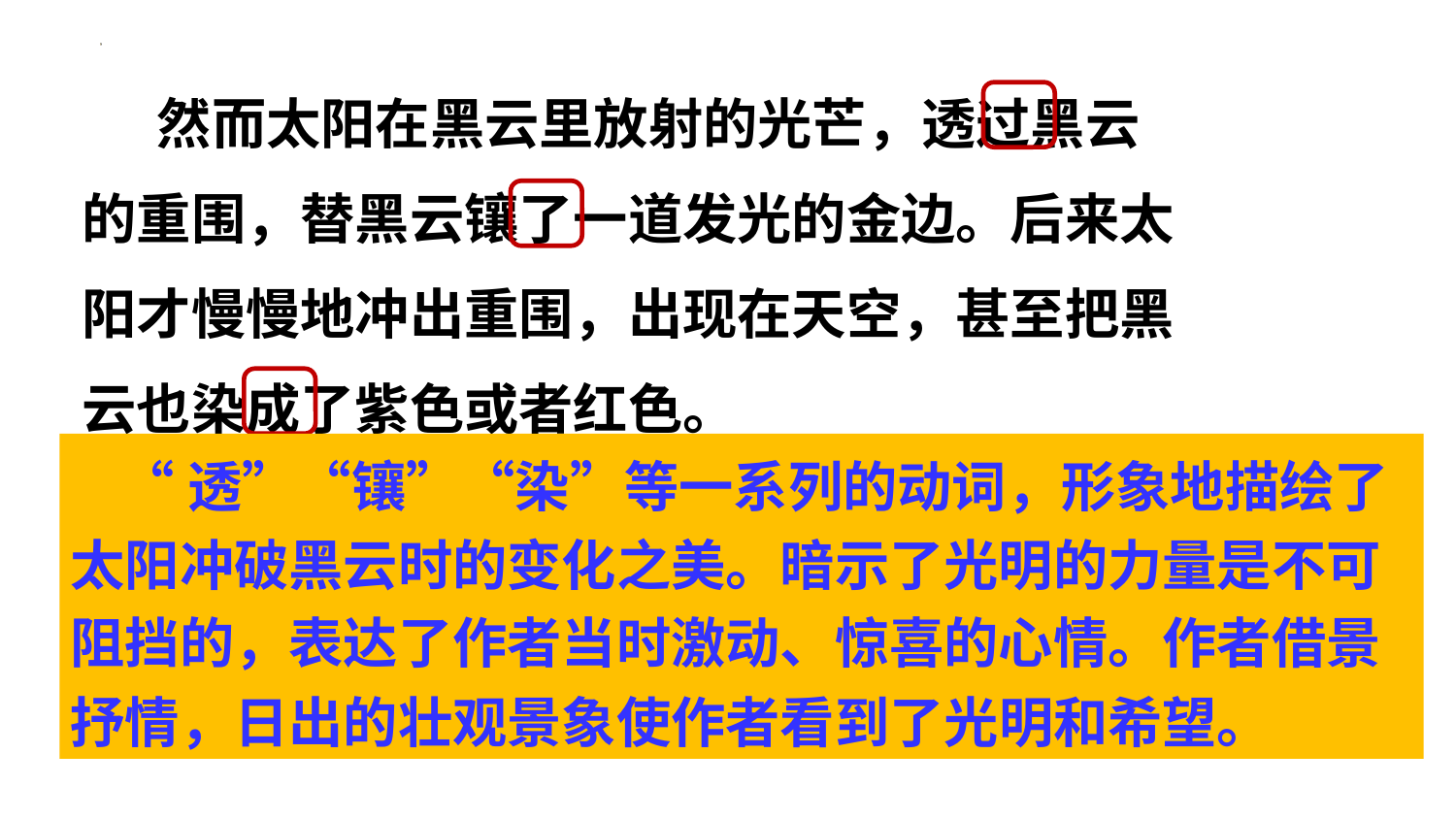

然而太阳在黑云里放射的光芒，透过黑云的重围，替黑云镶了一道发光的金边。后来太阳才慢慢地冲出重围，出现在天空，甚至把黑云也染成了紫色或者红色。

    “透”“镶”“染”等一系列的动词，形象地描绘了太阳冲破黑云时的变化之美。暗示了光明的力量是不可阻挡的，表达了作者当时激动、惊喜的心情。作者借景抒情，日出的壮观景象使作者看到了光明和希望。